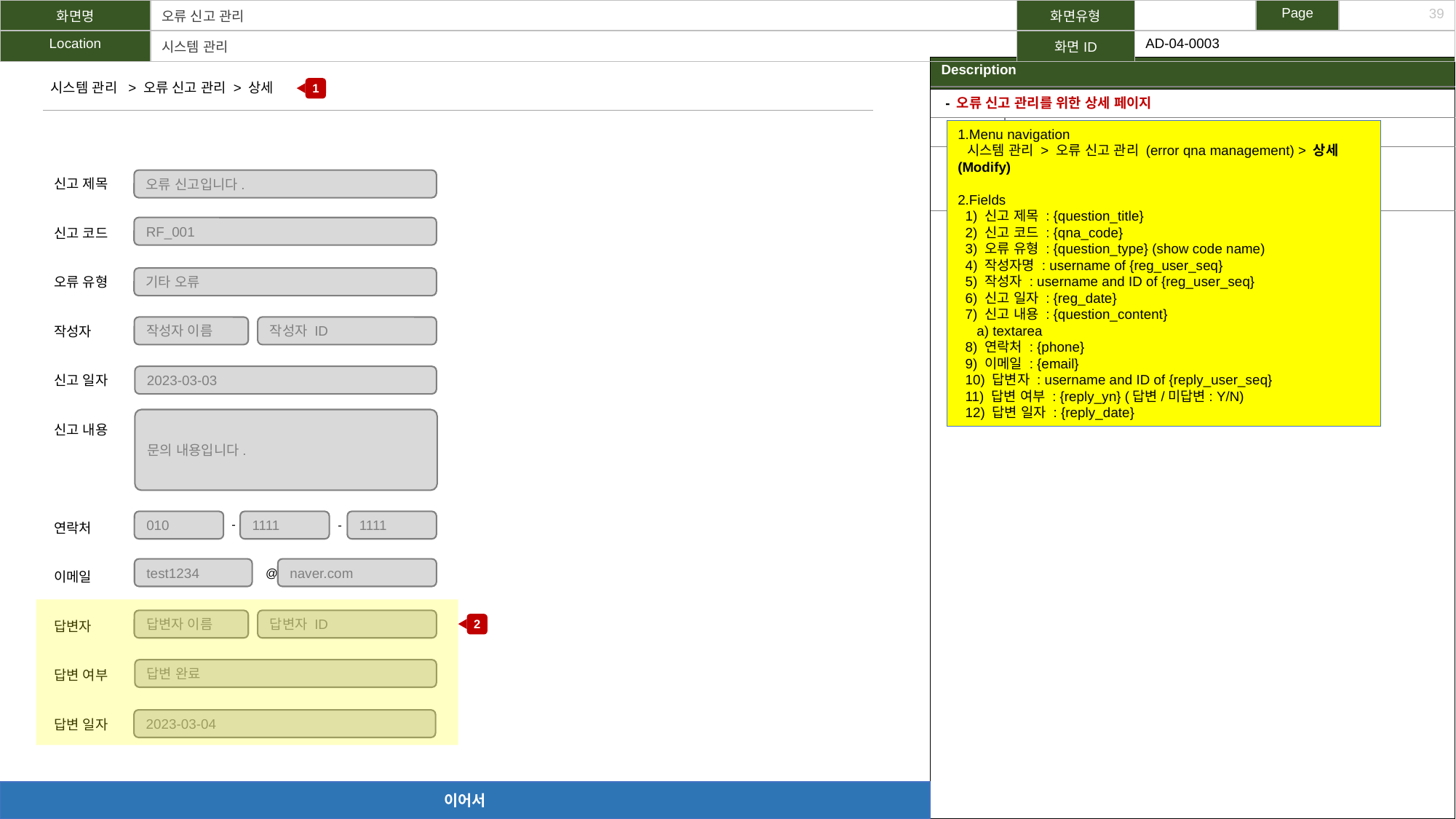

| 화면명 | 오류 신고 관리 | 화면유형 |  | Page |  |
| --- | --- | --- | --- | --- | --- |
| Location | 시스템 관리 | 화면ID | AD-04-0003 |  |  |
39
| Description |
| --- |
|  |
1

시스템 관리  > 오류 신고 관리 > 상세
| - 오류 신고 관리를 위한 상세 페이지 |  |
| --- | --- |
| 1 | - 내비게이션 |
| 2 | - 해당 신고에 대해 답변 여부가 ‘답변 완료’인 경우 정보 표시 (관리자가 답변할 때 로그인 정보와 시간에 따라 자동으로 부여) \*답변 여부가 ‘미답변’인 경우에는, 정보 대신 ‘-’ 표시 |
1.Menu navigation
  시스템 관리 > 오류 신고 관리 (error qna management) > 상세 (Modify)

2.Fields
  1) 신고 제목 : {question_title}
  2) 신고 코드 : {qna_code}
  3) 오류 유형 : {question_type} (show code name)
  4) 작성자명 : username of {reg_user_seq}
  5) 작성자 : username and ID of {reg_user_seq}
  6) 신고 일자 : {reg_date}
  7) 신고 내용 : {question_content}
     a) textarea
  8) 연락처 : {phone}
  9) 이메일 : {email}
  10) 답변자 : username and ID of {reply_user_seq}
  11) 답변 여부 : {reply_yn} (답변/미답변: Y/N)
  12) 답변 일자 : {reply_date}
신고 제목

신고 코드

오류 유형

작성자

신고 일자

신고 내용

연락처

이메일

답변자

답변 여부

답변 일자
오류 신고입니다.
- 답변 여부
1) 답변 완료
2) 미답변
RF_001
기타 오류
- 상세 정보 중 *은 필수 정보, 회색 영역은 변경 불가 영역
작성자 이름
작성자 ID
2023-03-03
문의 내용입니다.
-
010
1111
1111
-
test1234
naver.com
@

2

답변자 이름
답변자 ID
답변 완료
2023-03-04
이어서